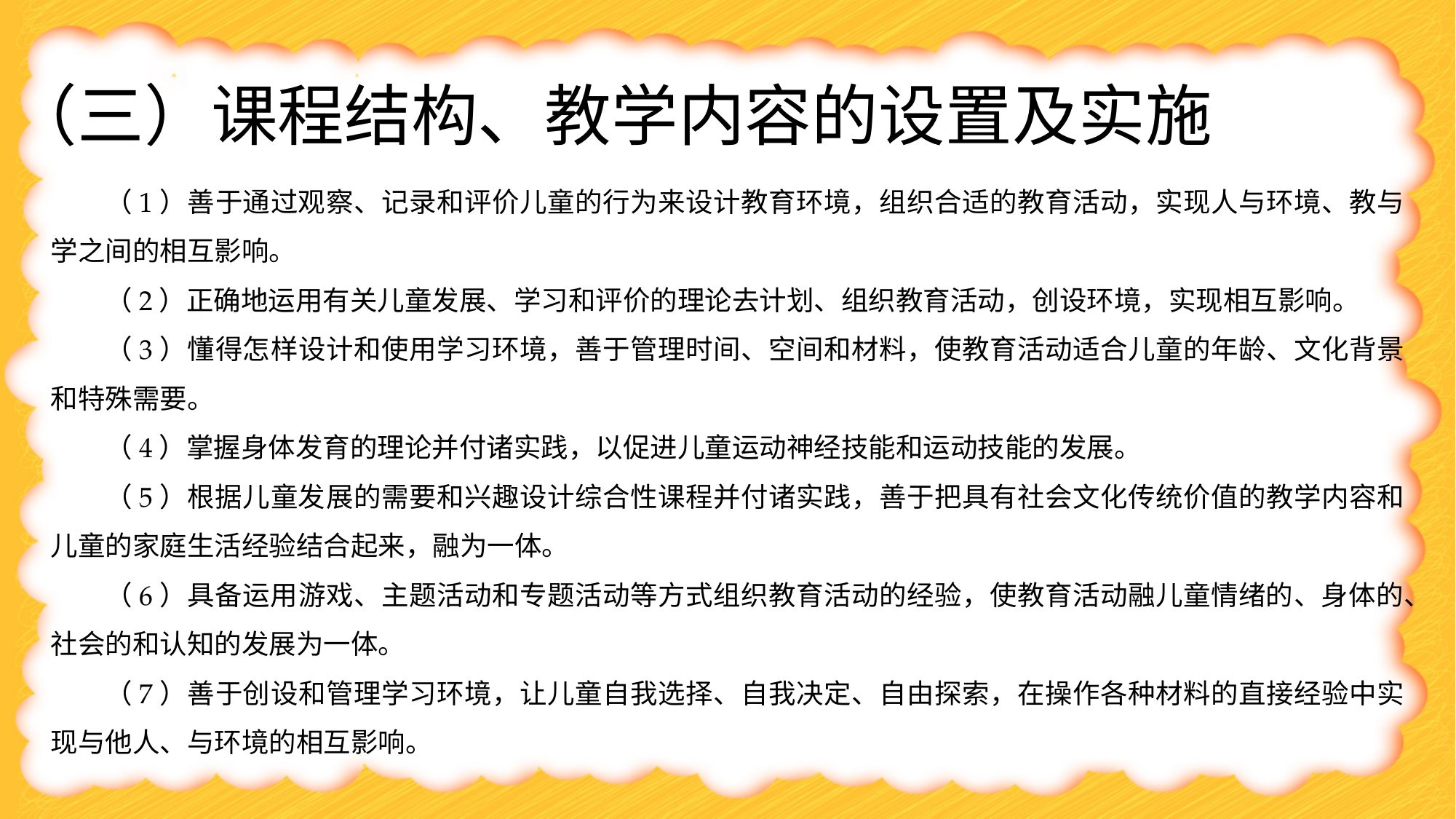

# （三）课程结构、教学内容的设置及实施
（1）善于通过观察、记录和评价儿童的行为来设计教育环境，组织合适的教育活动，实现人与环境、教与学之间的相互影响。
（2）正确地运用有关儿童发展、学习和评价的理论去计划、组织教育活动，创设环境，实现相互影响。
（3）懂得怎样设计和使用学习环境，善于管理时间、空间和材料，使教育活动适合儿童的年龄、文化背景和特殊需要。
（4）掌握身体发育的理论并付诸实践，以促进儿童运动神经技能和运动技能的发展。
（5）根据儿童发展的需要和兴趣设计综合性课程并付诸实践，善于把具有社会文化传统价值的教学内容和儿童的家庭生活经验结合起来，融为一体。
（6）具备运用游戏、主题活动和专题活动等方式组织教育活动的经验，使教育活动融儿童情绪的、身体的、社会的和认知的发展为一体。
（7）善于创设和管理学习环境，让儿童自我选择、自我决定、自由探索，在操作各种材料的直接经验中实现与他人、与环境的相互影响。